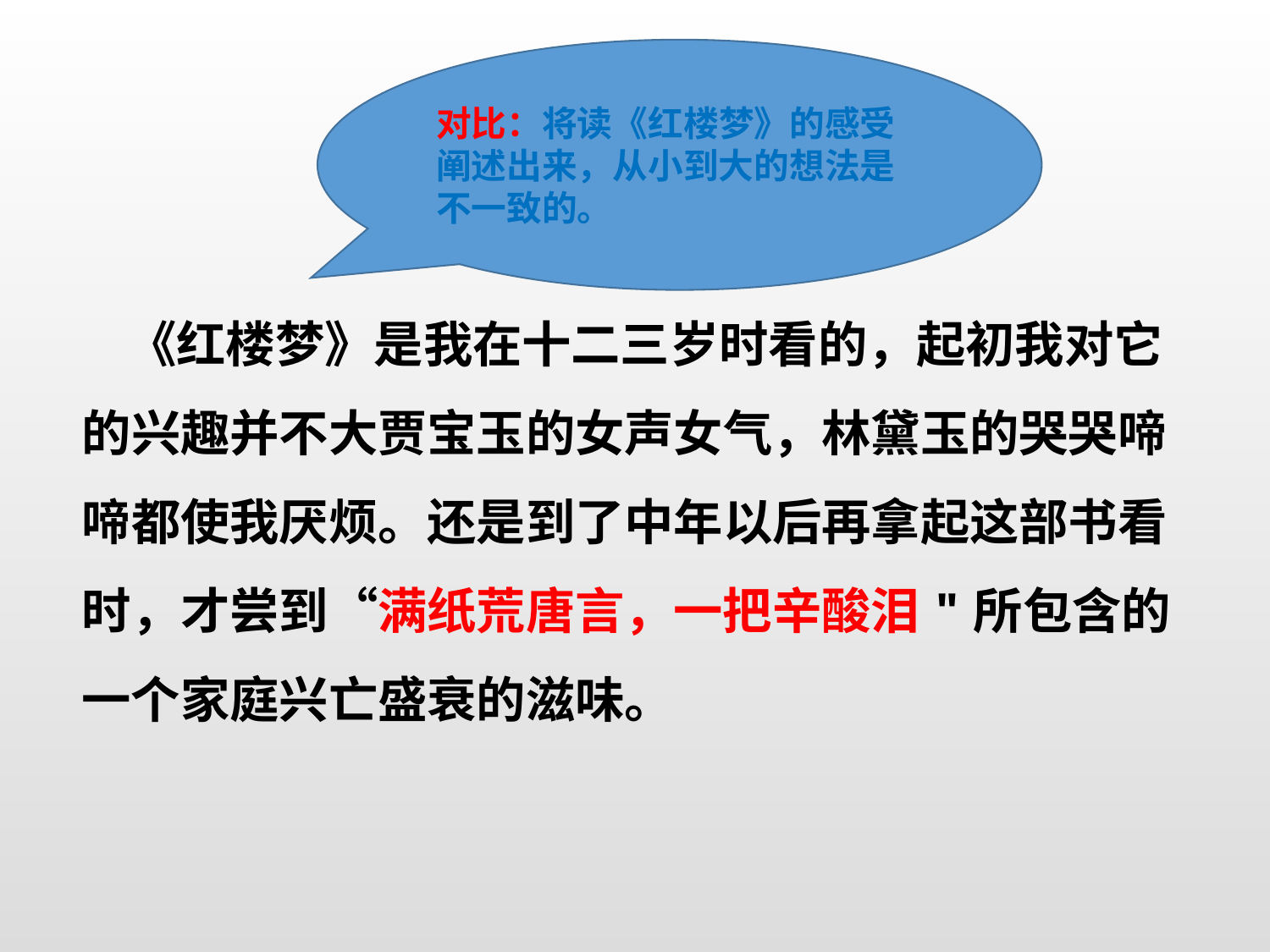

对比：将读《红楼梦》的感受阐述出来，从小到大的想法是不一致的。
   《红楼梦》是我在十二三岁时看的，起初我对它的兴趣并不大贾宝玉的女声女气，林黛玉的哭哭啼啼都使我厌烦。还是到了中年以后再拿起这部书看时，才尝到“满纸荒唐言，一把辛酸泪"所包含的一个家庭兴亡盛衰的滋味。